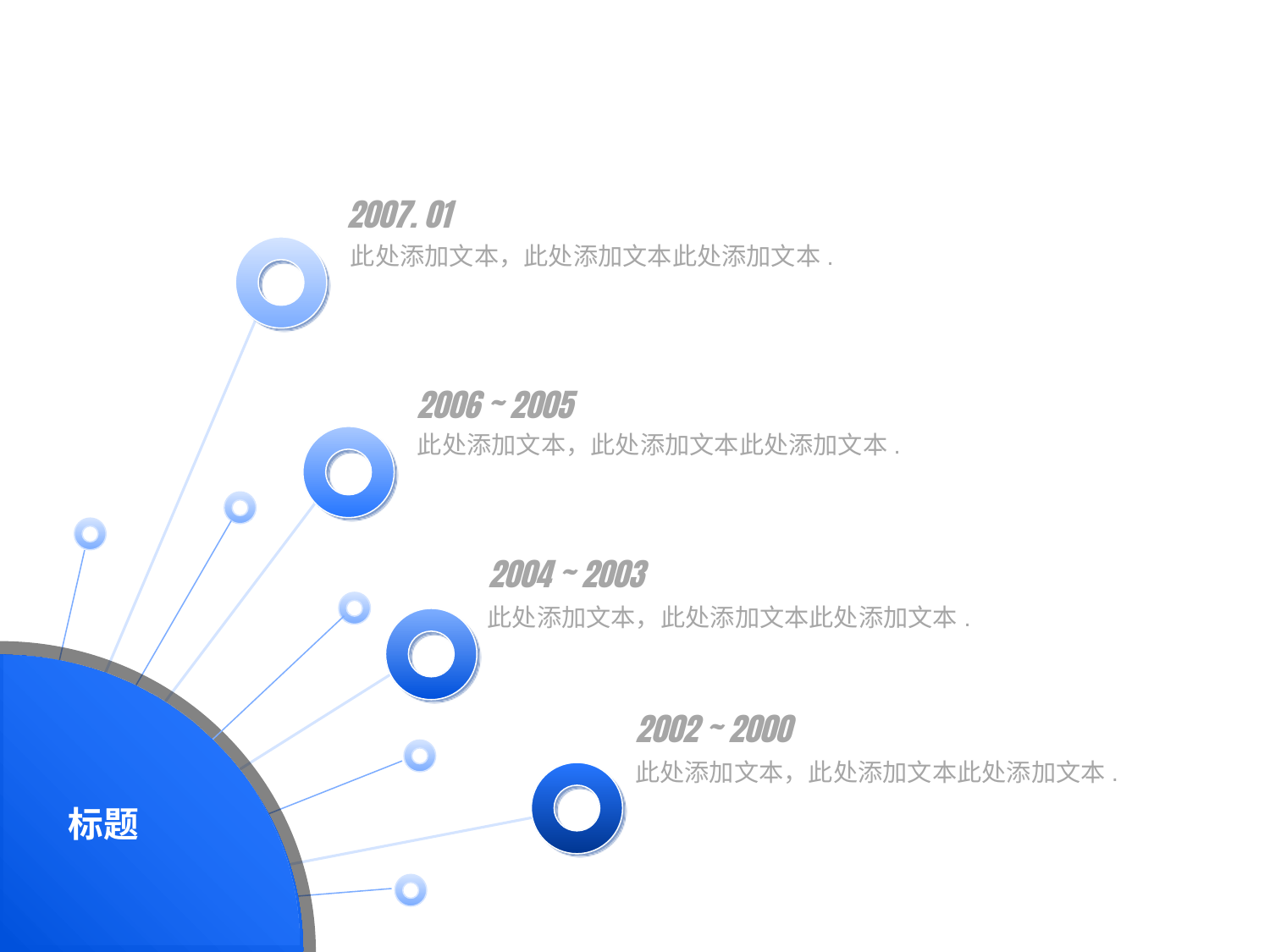

2007. 01
此处添加文本，此处添加文本此处添加文本.

2006 ~ 2005
此处添加文本，此处添加文本此处添加文本.

2004 ~ 2003

此处添加文本，此处添加文本此处添加文本.

标题

2002 ~ 2000

此处添加文本，此处添加文本此处添加文本.